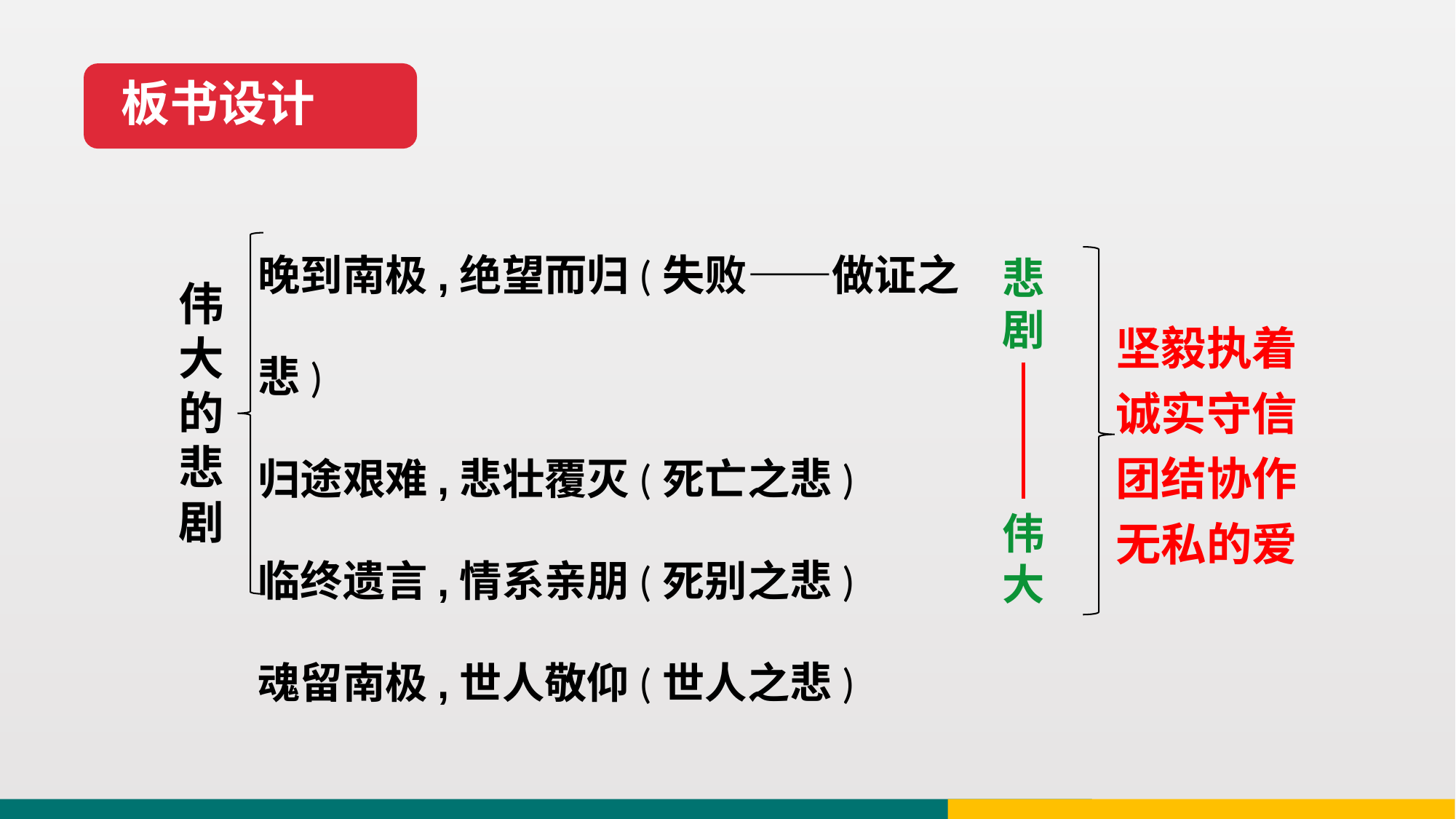

板书设计
晚到南极,绝望而归(失败——做证之悲)
归途艰难,悲壮覆灭(死亡之悲)
临终遗言,情系亲朋(死别之悲)
魂留南极,世人敬仰(世人之悲)

悲
剧

伟
大

伟大的悲剧
坚毅执着诚实守信
团结协作无私的爱